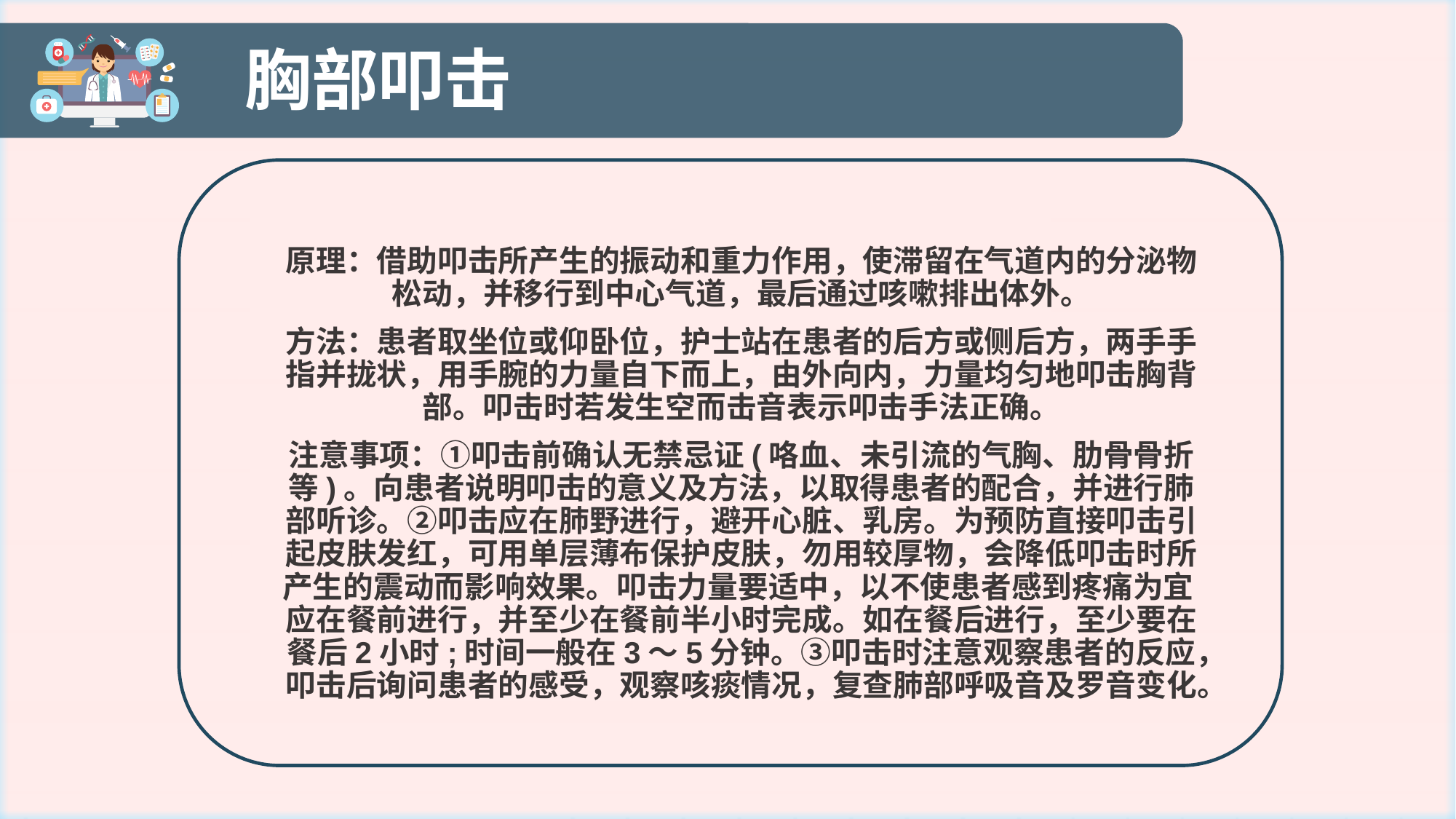

胸部叩击

原理：借助叩击所产生的振动和重力作用，使滞留在气道内的分泌物松动，并移行到中心气道，最后通过咳嗽排出体外。
方法：患者取坐位或仰卧位，护士站在患者的后方或侧后方，两手手指并拢状，用手腕的力量自下而上，由外向内，力量均匀地叩击胸背部。叩击时若发生空而击音表示叩击手法正确。
注意事项：①叩击前确认无禁忌证(咯血、未引流的气胸、肋骨骨折等)。向患者说明叩击的意义及方法，以取得患者的配合，并进行肺部听诊。②叩击应在肺野进行，避开心脏、乳房。为预防直接叩击引起皮肤发红，可用单层薄布保护皮肤，勿用较厚物，会降低叩击时所产生的震动而影响效果。叩击力量要适中，以不使患者感到疼痛为宜  应在餐前进行，并至少在餐前半小时完成。如在餐后进行，至少要在餐后2小时;时间一般在3～5分钟。③叩击时注意观察患者的反应，叩击后询问患者的感受，观察咳痰情况，复查肺部呼吸音及罗音变化。